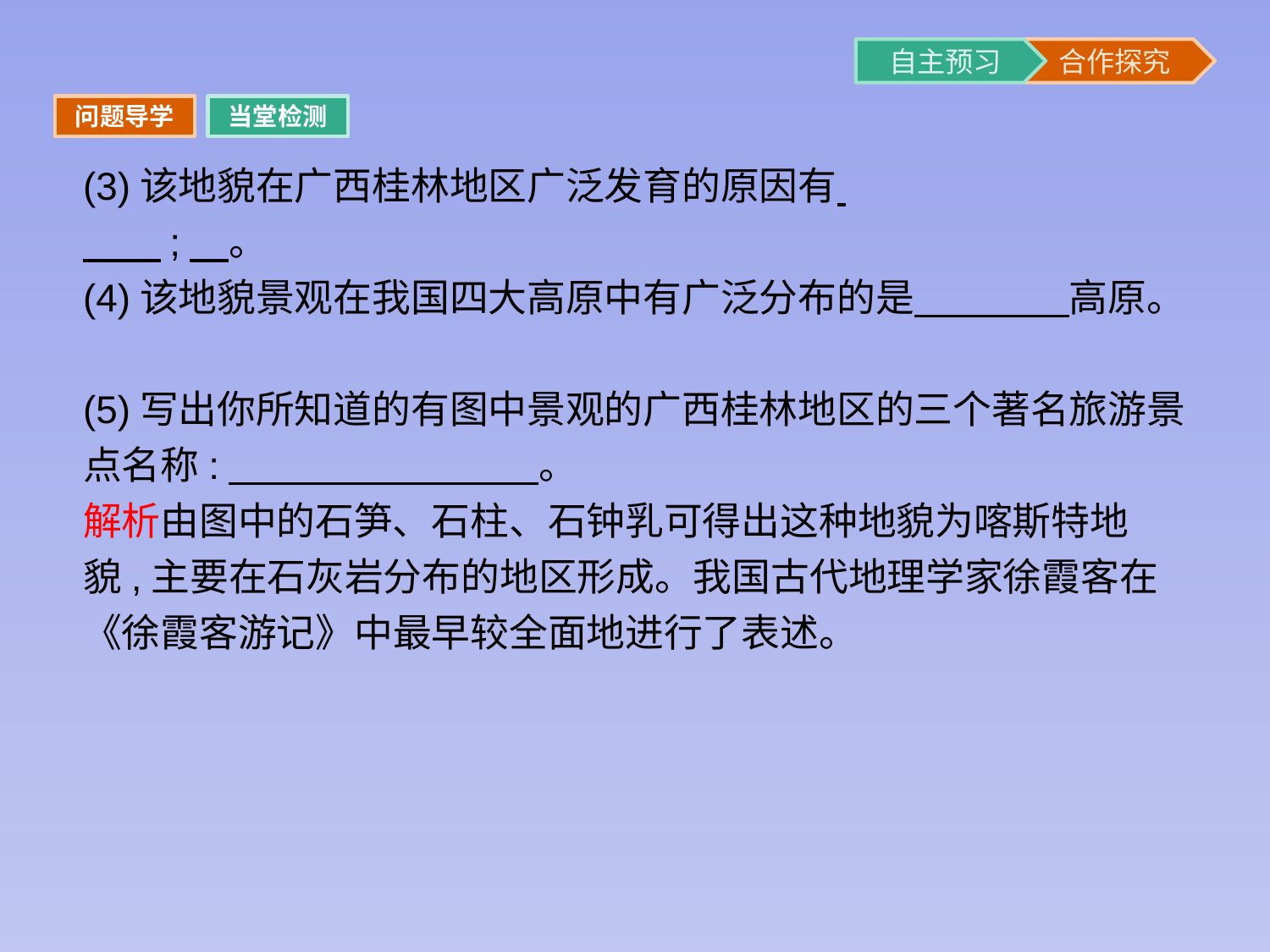

问题导学
当堂检测
(3)该地貌在广西桂林地区广泛发育的原因有
　　;　。
(4)该地貌景观在我国四大高原中有广泛分布的是　　　　高原。
(5)写出你所知道的有图中景观的广西桂林地区的三个著名旅游景点名称:　　　　　　　　。
解析由图中的石笋、石柱、石钟乳可得出这种地貌为喀斯特地貌,主要在石灰岩分布的地区形成。我国古代地理学家徐霞客在《徐霞客游记》中最早较全面地进行了表述。